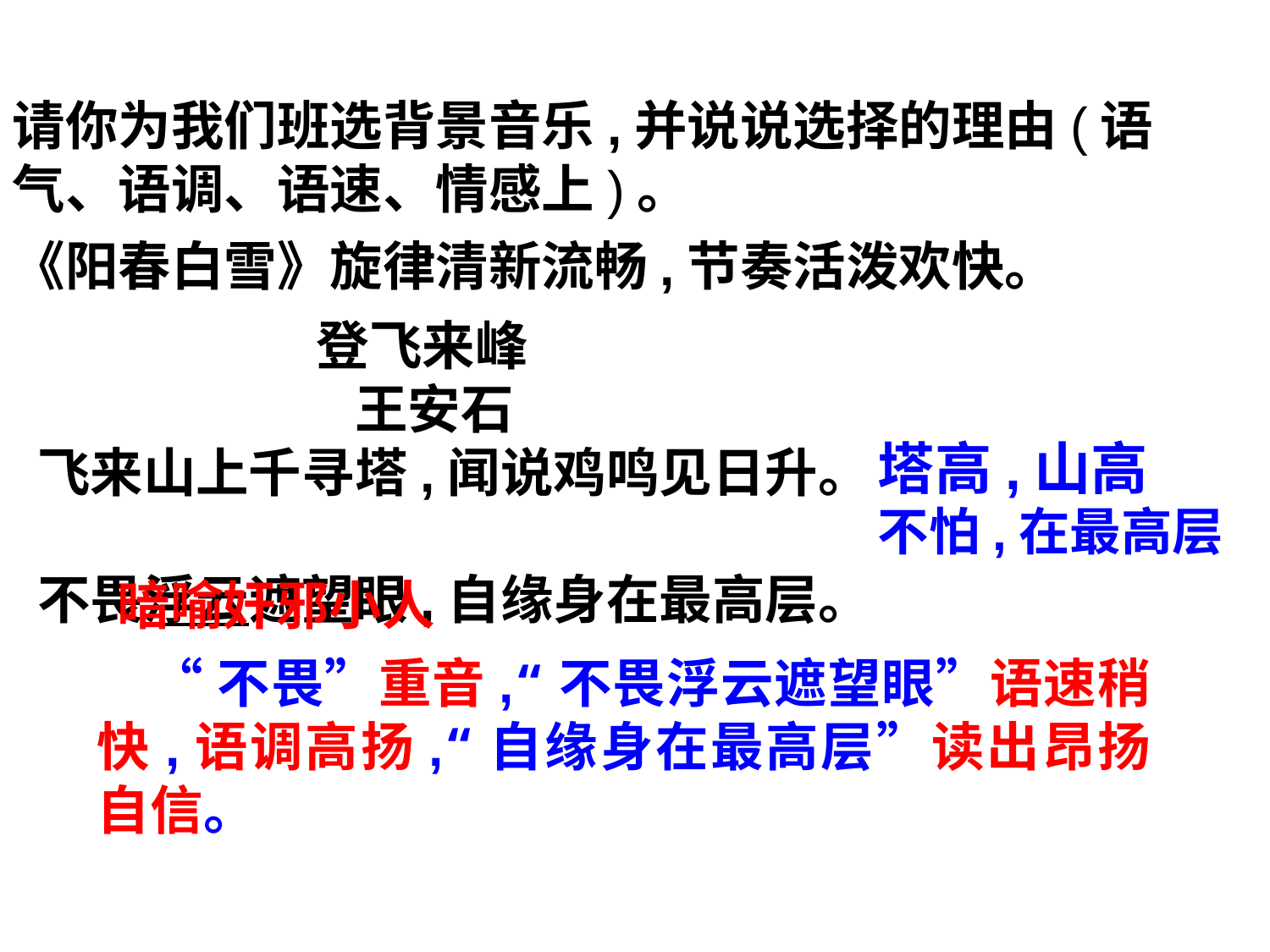

请你为我们班选背景音乐,并说说选择的理由(语气、语调、语速、情感上)。
《阳春白雪》旋律清新流畅,节奏活泼欢快。
登飞来峰
王安石
飞来山上千寻塔,闻说鸡鸣见日升。
不畏浮云遮望眼,自缘身在最高层。
塔高,山高
不怕,在最高层
暗喻奸邪小人
    “不畏”重音,“不畏浮云遮望眼”语速稍快,语调高扬,“自缘身在最高层”读出昂扬自信。